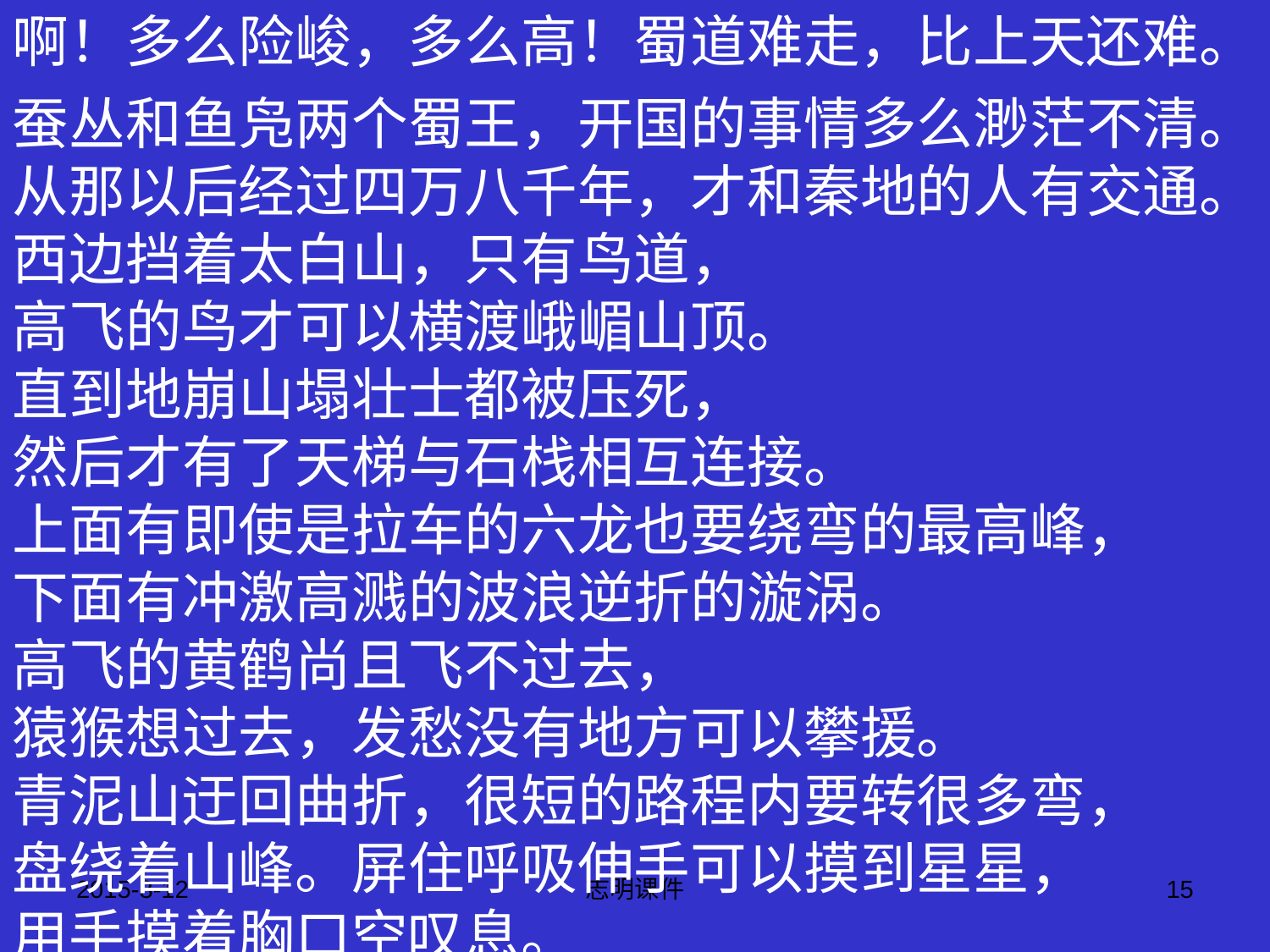

啊！多么险峻，多么高！蜀道难走，比上天还难。
蚕丛和鱼凫两个蜀王，开国的事情多么渺茫不清。
从那以后经过四万八千年，才和秦地的人有交通。
西边挡着太白山，只有鸟道，
高飞的鸟才可以横渡峨嵋山顶。
直到地崩山塌壮士都被压死，
然后才有了天梯与石栈相互连接。
上面有即使是拉车的六龙也要绕弯的最高峰，
下面有冲激高溅的波浪逆折的漩涡。
高飞的黄鹤尚且飞不过去，
猿猴想过去，发愁没有地方可以攀援。
青泥山迂回曲折，很短的路程内要转很多弯，
盘绕着山峰。屏住呼吸伸手可以摸到星星，
用手摸着胸口空叹息。
2015-3-12
志明课件
15